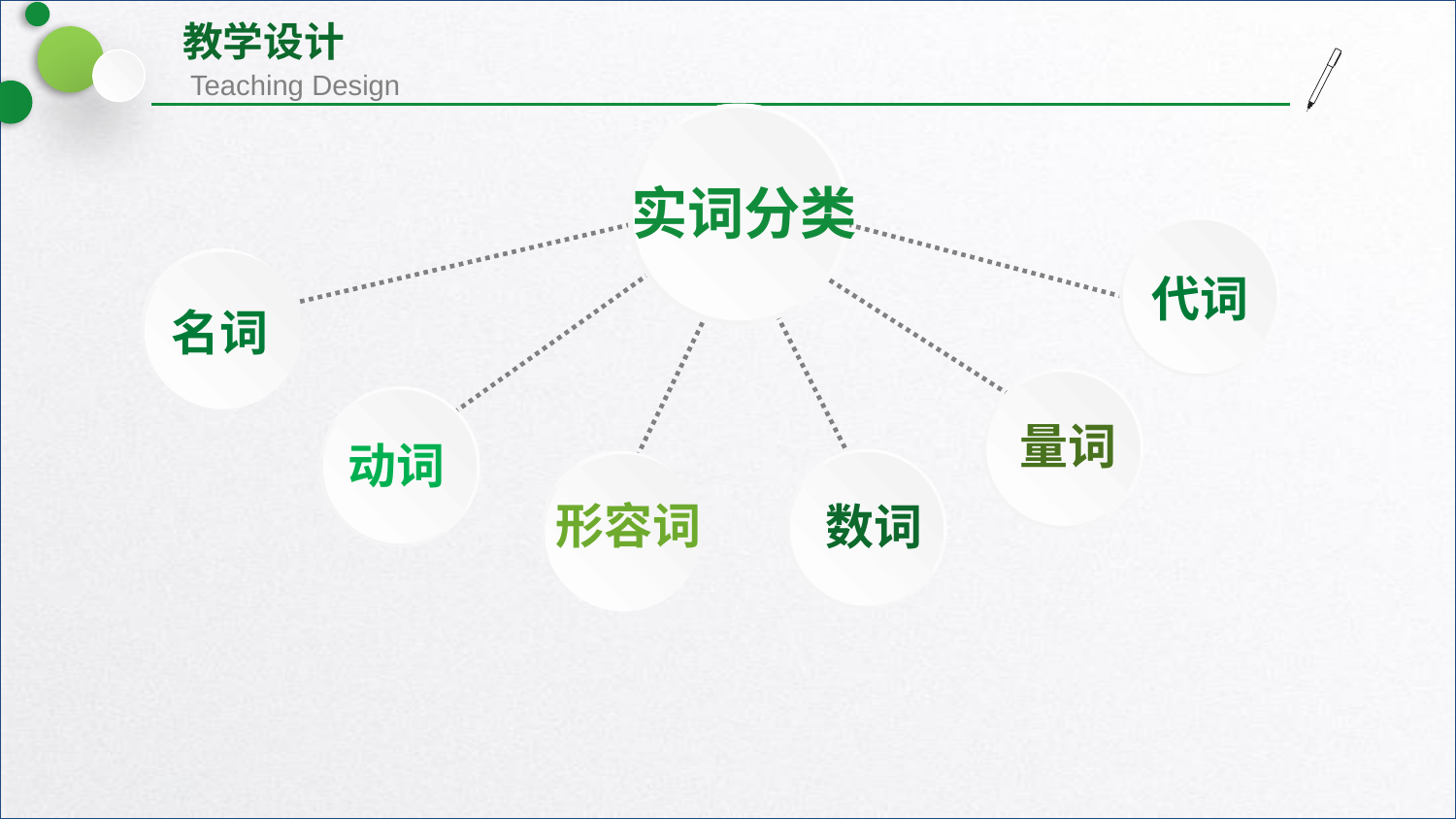

实词分类

代词
名词

量词
动词

形容词
数词